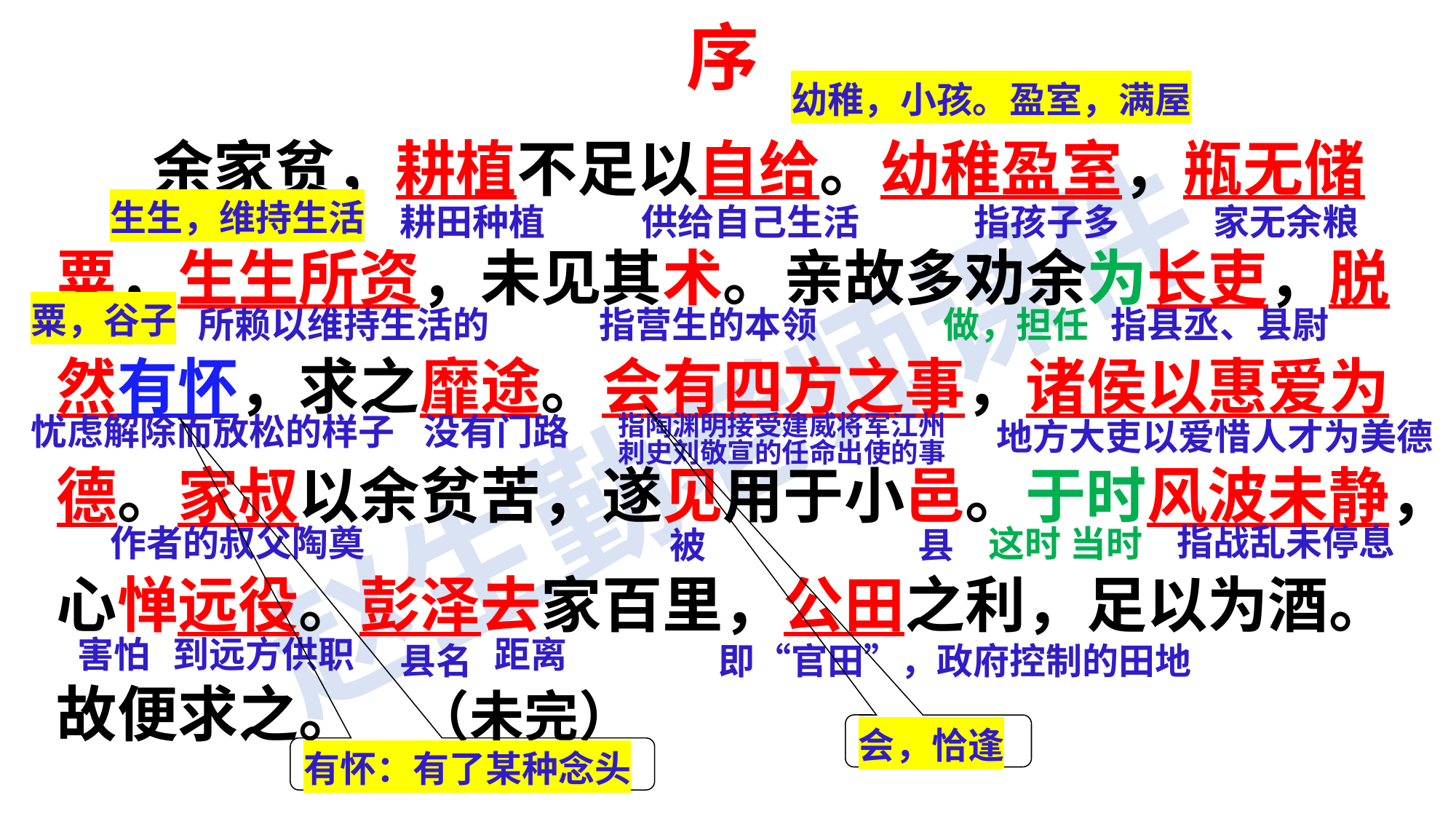

序

幼稚，小孩。盈室，满屋
      余家贫，耕植不足以自给。幼稚盈室，瓶无储粟，生生所资，未见其术。亲故多劝余为长吏，脱然有怀，求之靡途。会有四方之事，诸侯以惠爱为德。家叔以余贫苦，遂见用于小邑。于时风波未静，心惮远役。彭泽去家百里，公田之利，足以为酒。故便求之。    （未完）
耕田种植
供给自己生活
指孩子多
家无余粮
生生，维持生活
指营生的本领
所赖以维持生活的
做，担任
指县丞、县尉
粟，谷子
忧虑解除而放松的样子
没有门路
地方大吏以爱惜人才为美德
指陶渊明接受建威将军江州刺史刘敬宣的任命出使的事
指战乱未停息
作者的叔父陶奠
这时 当时
县
 被
害怕
到远方供职
距离
县名
即“官田”，政府控制的田地
会，恰逢
有怀：有了某种念头